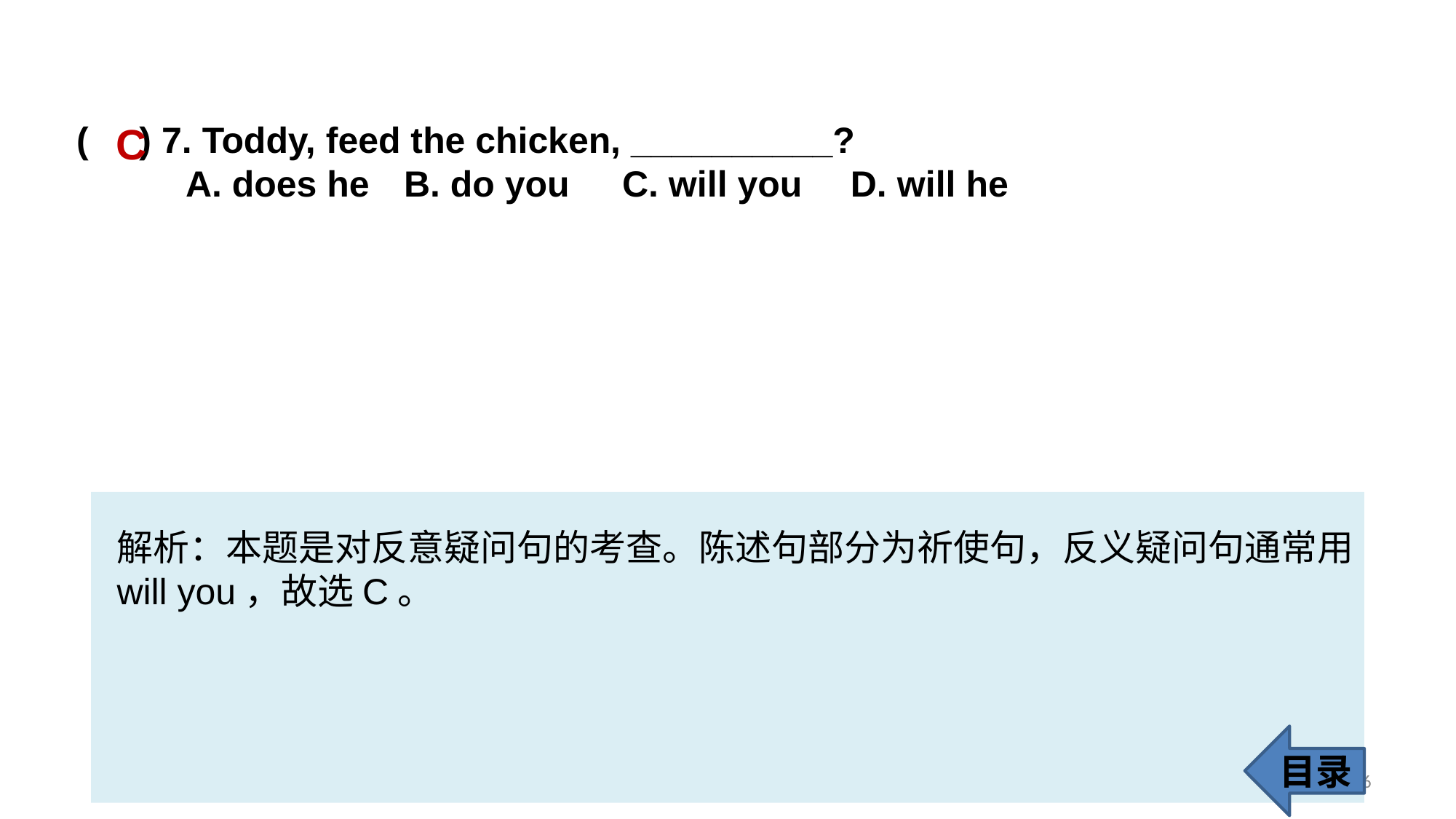

(     ) 7. Toddy, feed the chicken, __________?
	A. does he 	B. do you 	C. will you	 D. will he
C

解析：本题是对反意疑问句的考查。陈述句部分为祈使句，反义疑问句通常用
will you，故选C。
目录
66